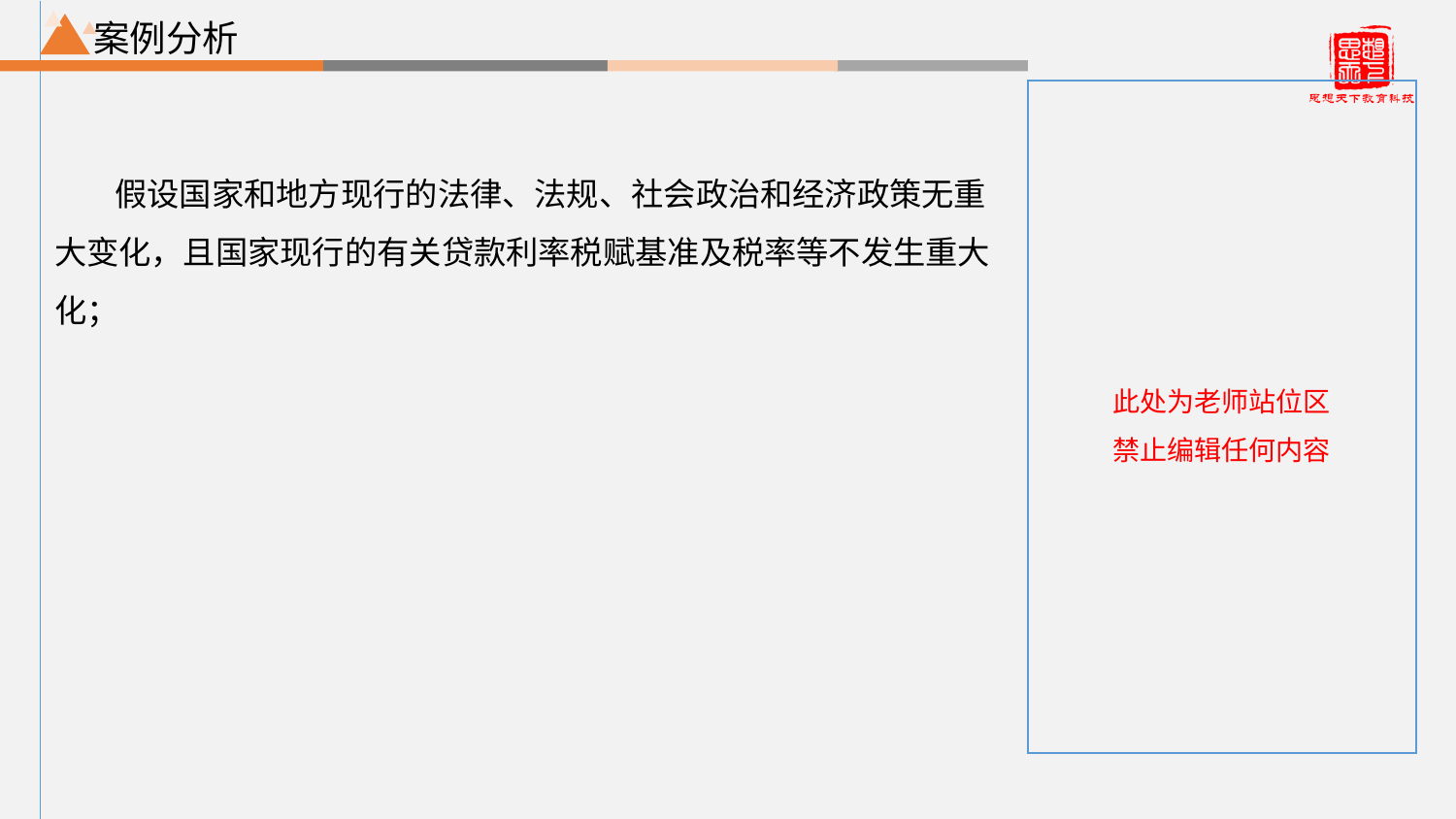

案例分析
假设国家和地方现行的法律、法规、社会政治和经济政策无重大变化，且国家现行的有关贷款利率税赋基准及税率等不发生重大化；

64